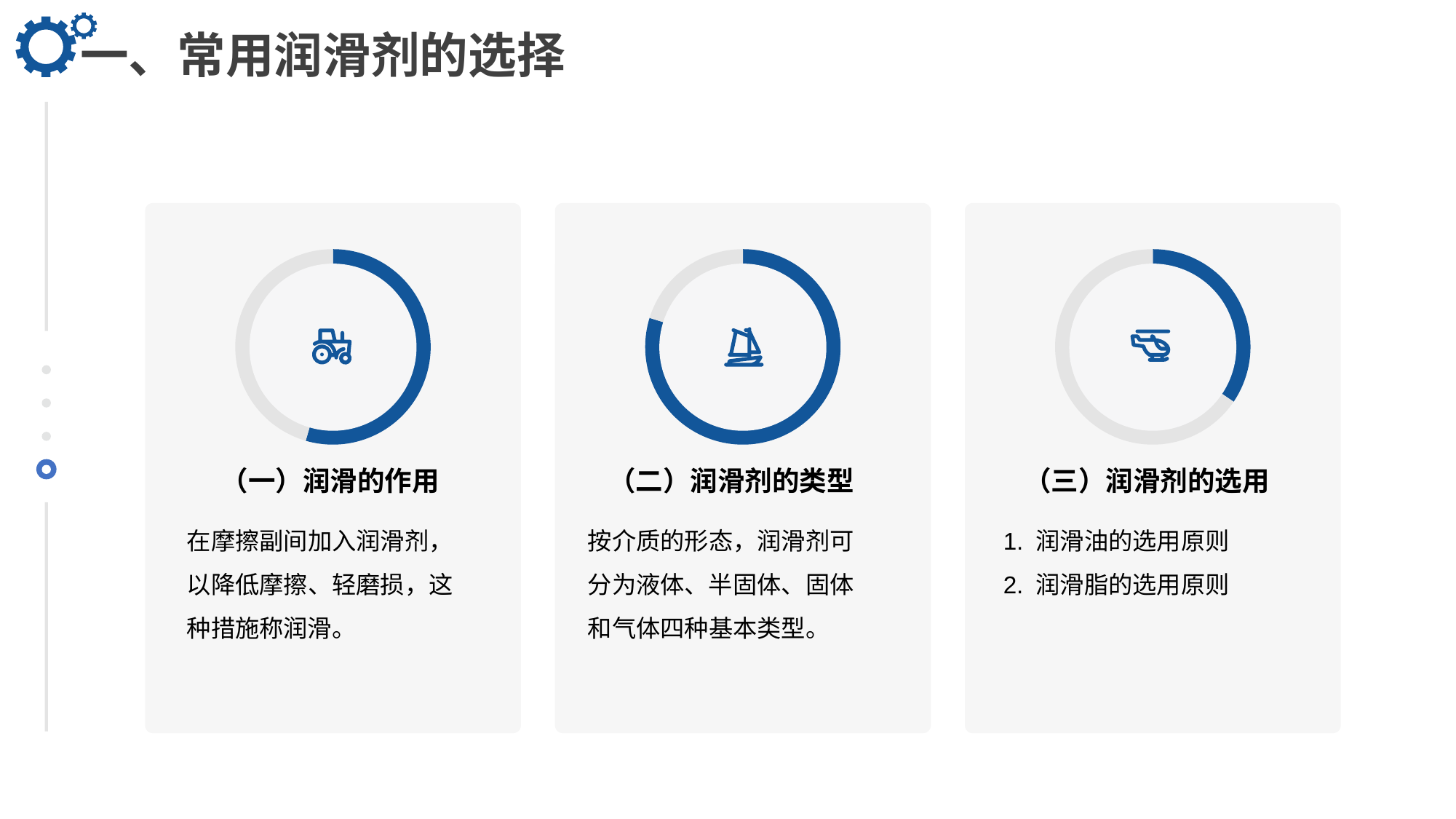

一、常用润滑剂的选择

### Chart

| Category | Region 1 |
|---|---|
| April | 91.0 |
| May | 76.0 |

### Chart

| Category | Region 1 |
|---|---|
| April | 300.0 |
| May | 76.0 |

### Chart

| Category | Region 1 |
|---|---|
| April | 40.0 |
| May | 76.0 |

（一）润滑的作用
（二）润滑剂的类型
（三）润滑剂的选用
在摩擦副间加入润滑剂，以降低摩擦、轻磨损，这种措施称润滑。
按介质的形态，润滑剂可分为液体、半固体、固体和气体四种基本类型。
1. 润滑油的选用原则
2. 润滑脂的选用原则
20